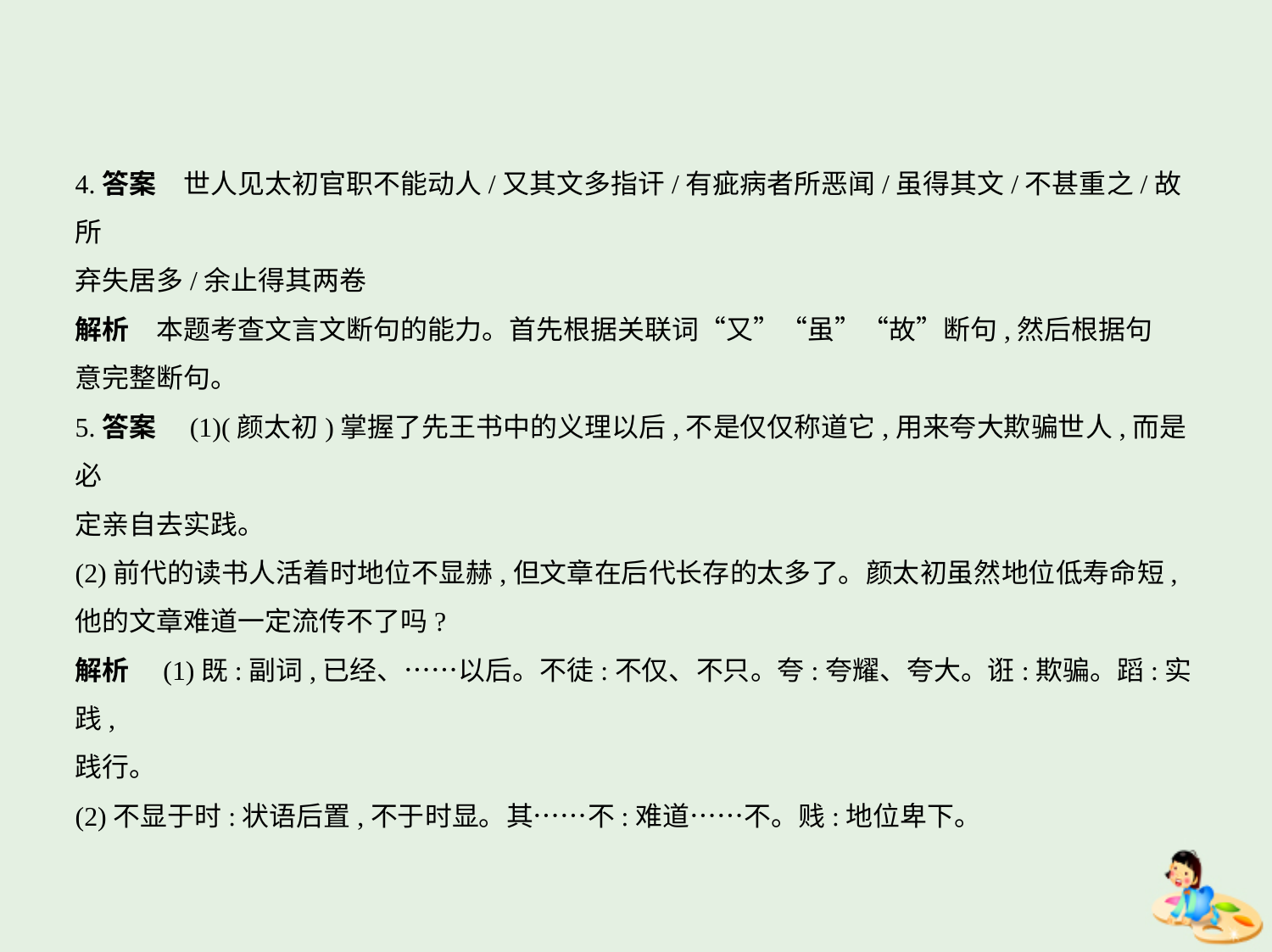

4.答案　世人见太初官职不能动人/又其文多指讦/有疵病者所恶闻/虽得其文/不甚重之/故所
弃失居多/余止得其两卷
解析　本题考查文言文断句的能力。首先根据关联词“又”“虽”“故”断句,然后根据句
意完整断句。
5.答案　(1)(颜太初)掌握了先王书中的义理以后,不是仅仅称道它,用来夸大欺骗世人,而是必
定亲自去实践。
(2)前代的读书人活着时地位不显赫,但文章在后代长存的太多了。颜太初虽然地位低寿命短,
他的文章难道一定流传不了吗?
解析　(1)既:副词,已经、……以后。不徒:不仅、不只。夸:夸耀、夸大。诳:欺骗。蹈:实践,
践行。
(2)不显于时:状语后置,不于时显。其……不:难道……不。贱:地位卑下。